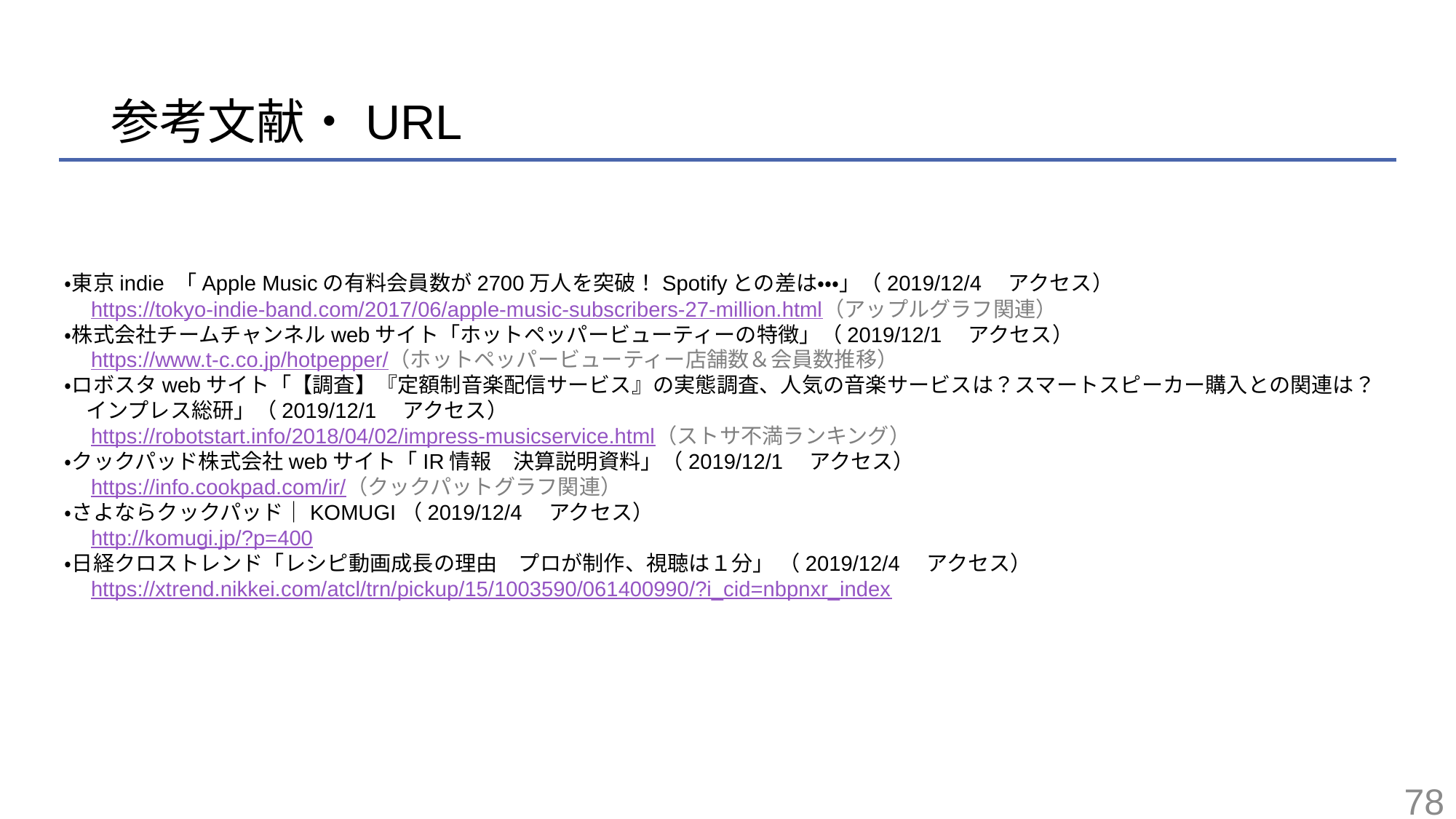

# 参考文献・URL
・東京indie 「Apple Musicの有料会員数が2700万人を突破！Spotifyとの差は・・・」（2019/12/4　アクセス）
　https://tokyo-indie-band.com/2017/06/apple-music-subscribers-27-million.html（アップルグラフ関連）
・株式会社チームチャンネルwebサイト「ホットペッパービューティーの特徴」（2019/12/1　アクセス）
　https://www.t-c.co.jp/hotpepper/（ホットペッパービューティー店舗数＆会員数推移）
・ロボスタwebサイト「【調査】『定額制音楽配信サービス』の実態調査、人気の音楽サービスは？スマートスピーカー購入との関連は？
　インプレス総研」（2019/12/1　アクセス）
　https://robotstart.info/2018/04/02/impress-musicservice.html（ストサ不満ランキング）
・クックパッド株式会社webサイト「IR情報　決算説明資料」（2019/12/1　アクセス）
　https://info.cookpad.com/ir/（クックパットグラフ関連）
・さよならクックパッド｜KOMUGI（2019/12/4　アクセス）
　http://komugi.jp/?p=400
・日経クロストレンド「レシピ動画成長の理由　プロが制作、視聴は１分」 （2019/12/4　アクセス）
　https://xtrend.nikkei.com/atcl/trn/pickup/15/1003590/061400990/?i_cid=nbpnxr_index
78